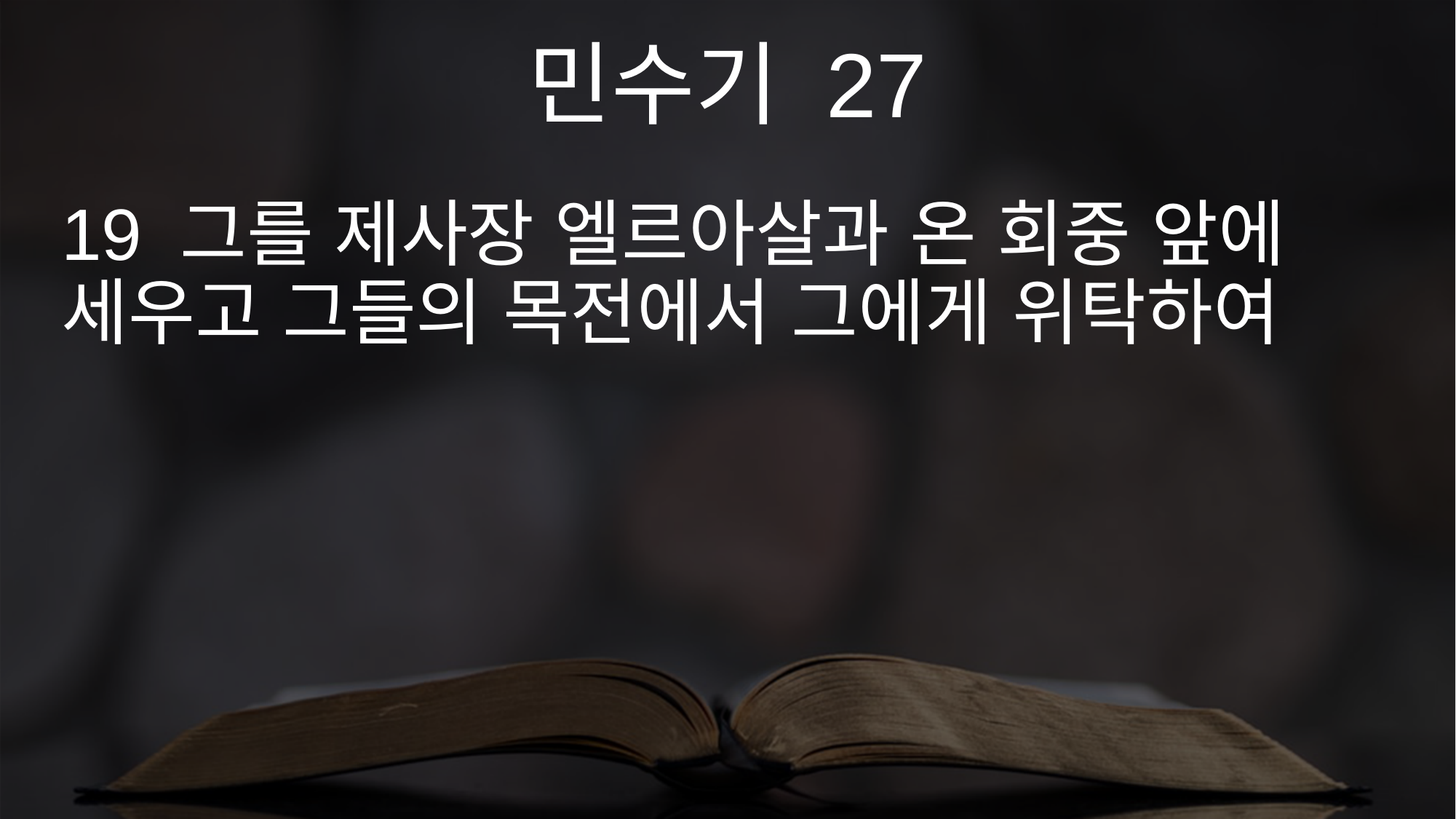

민수기 27
19 그를 제사장 엘르아살과 온 회중 앞에 세우고 그들의 목전에서 그에게 위탁하여